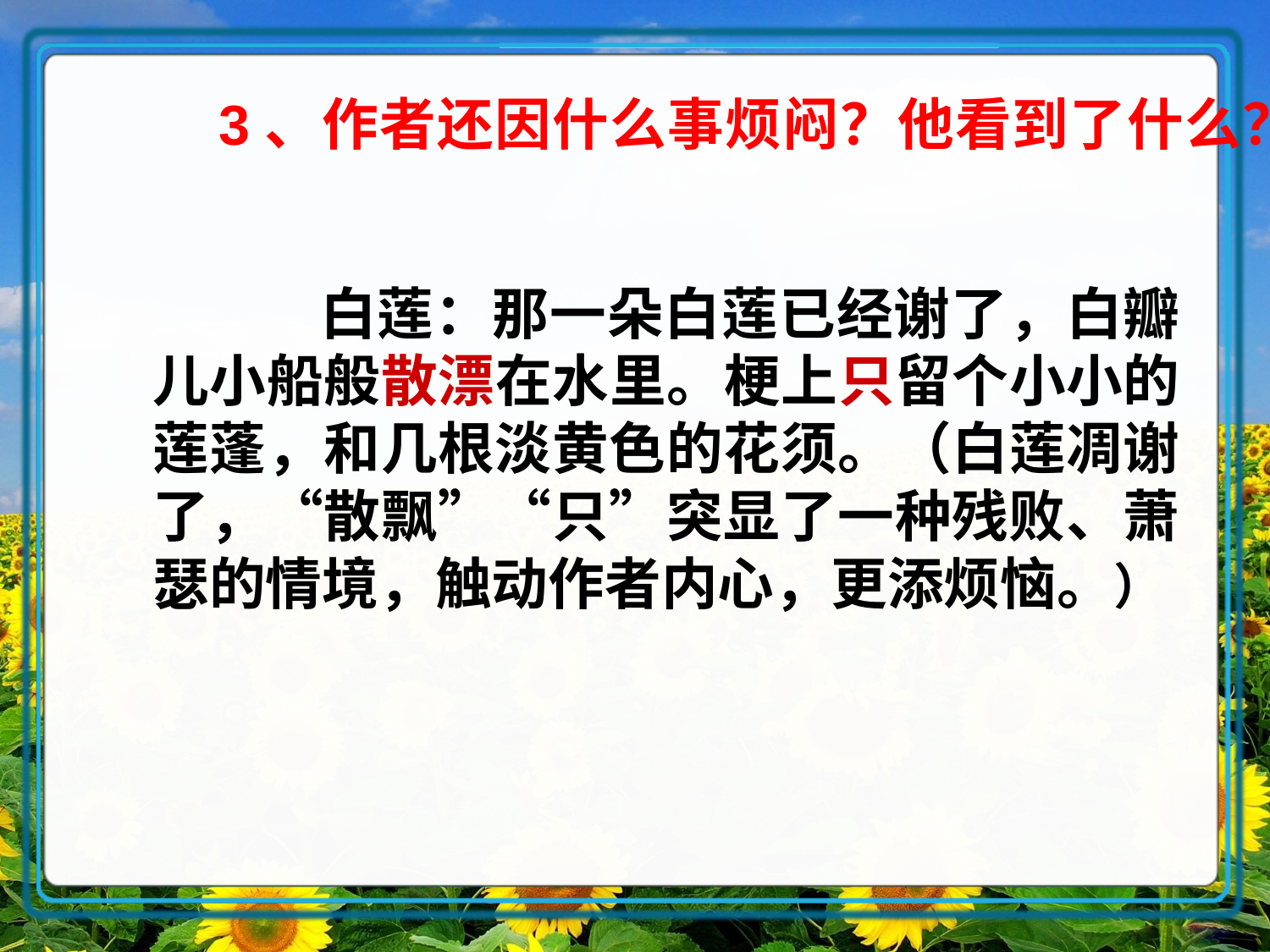

3、作者还因什么事烦闷？他看到了什么？
         白莲：那一朵白莲已经谢了，白瓣儿小船般散漂在水里。梗上只留个小小的莲蓬，和几根淡黄色的花须。（白莲凋谢了，“散飘”“只”突显了一种残败、萧瑟的情境，触动作者内心，更添烦恼。）